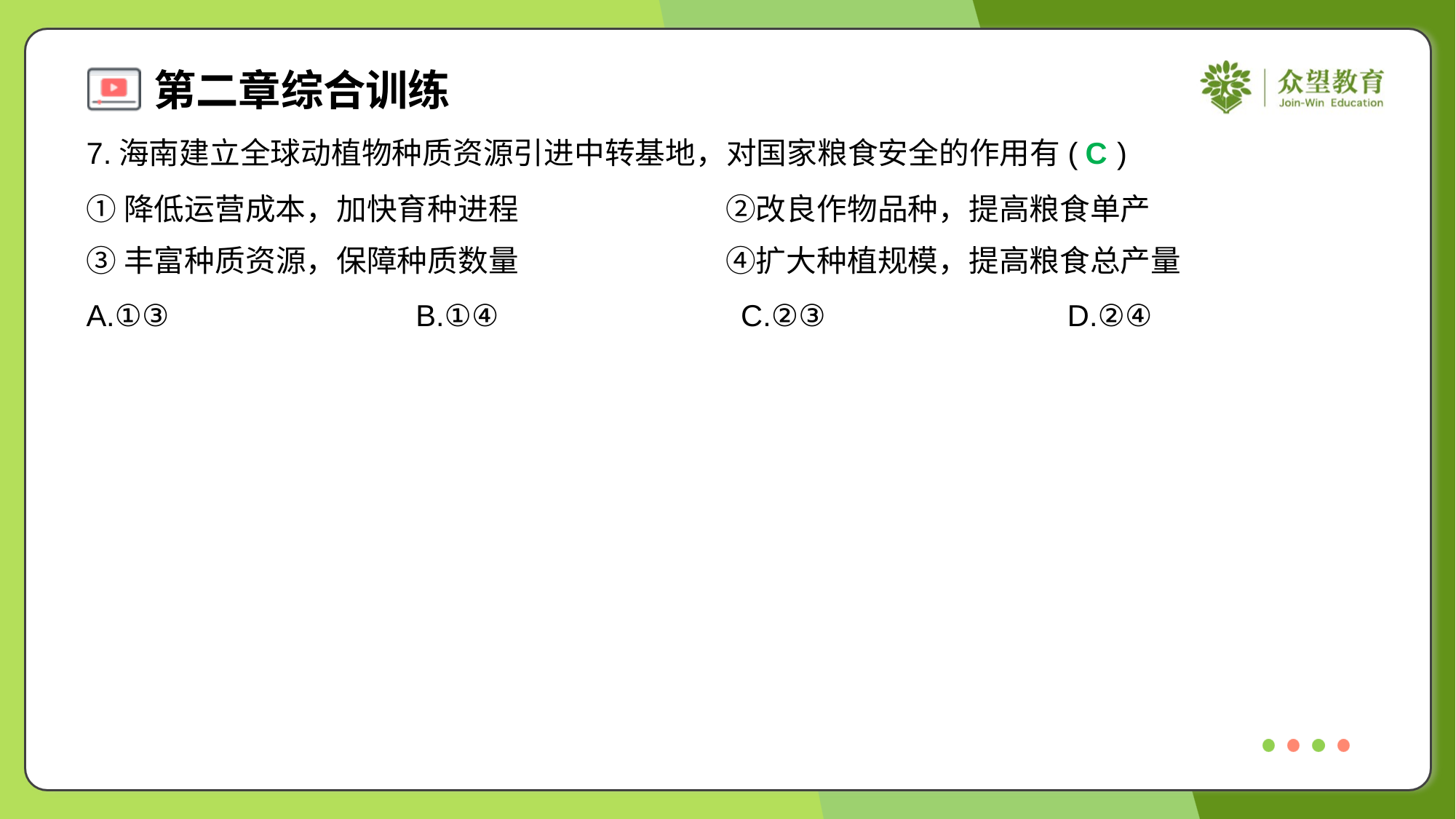

7.海南建立全球动植物种质资源引进中转基地，对国家粮食安全的作用有(     )
C
①降低运营成本，加快育种进程	②改良作物品种，提高粮食单产
③丰富种质资源，保障种质数量	④扩大种植规模，提高粮食总产量
A.①③	B.①④	C.②③	D.②④